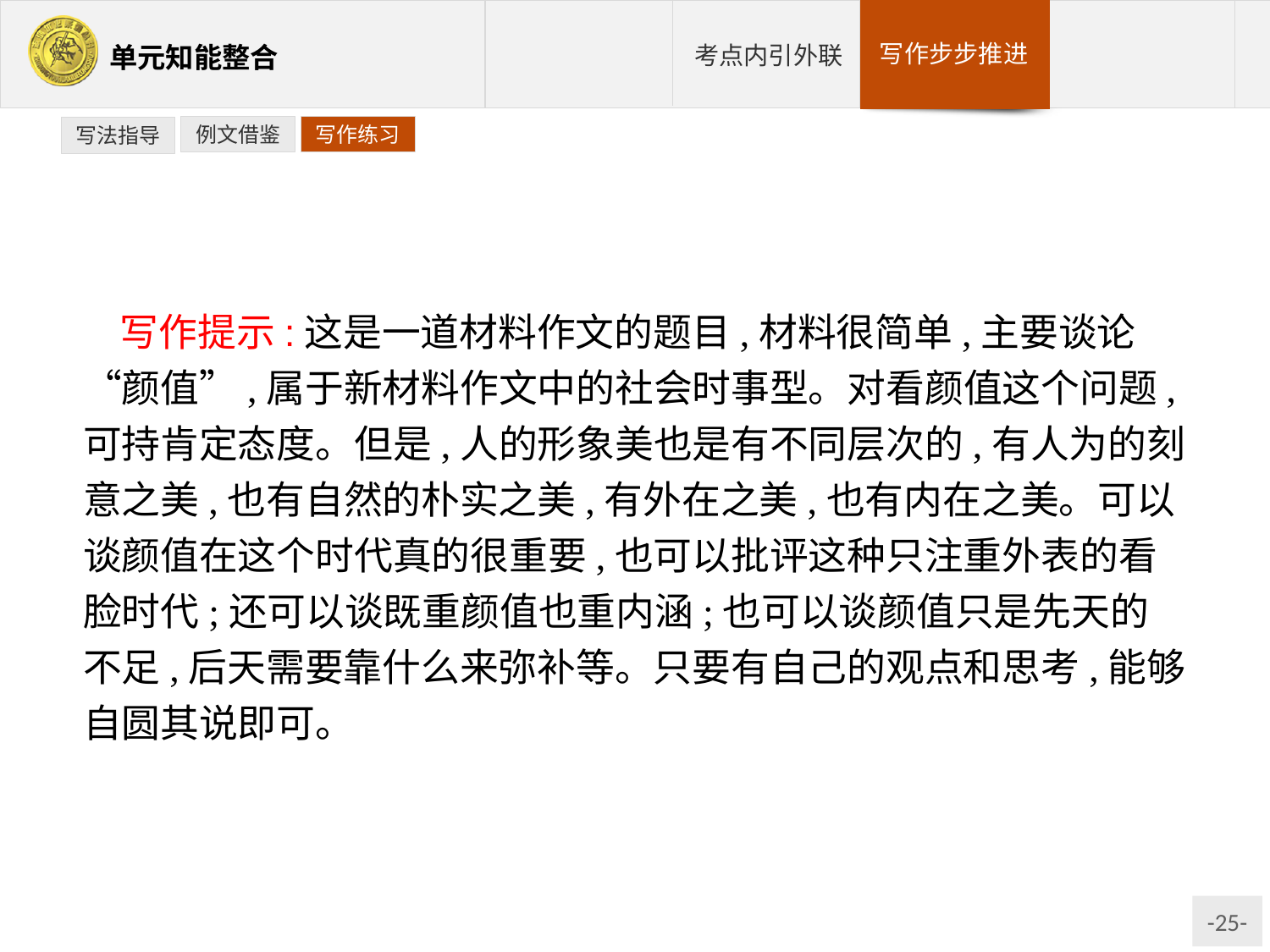

例文借鉴
写作练习
写法指导
写作提示:这是一道材料作文的题目,材料很简单,主要谈论“颜值”,属于新材料作文中的社会时事型。对看颜值这个问题,可持肯定态度。但是,人的形象美也是有不同层次的,有人为的刻意之美,也有自然的朴实之美,有外在之美,也有内在之美。可以谈颜值在这个时代真的很重要,也可以批评这种只注重外表的看脸时代;还可以谈既重颜值也重内涵;也可以谈颜值只是先天的不足,后天需要靠什么来弥补等。只要有自己的观点和思考,能够自圆其说即可。